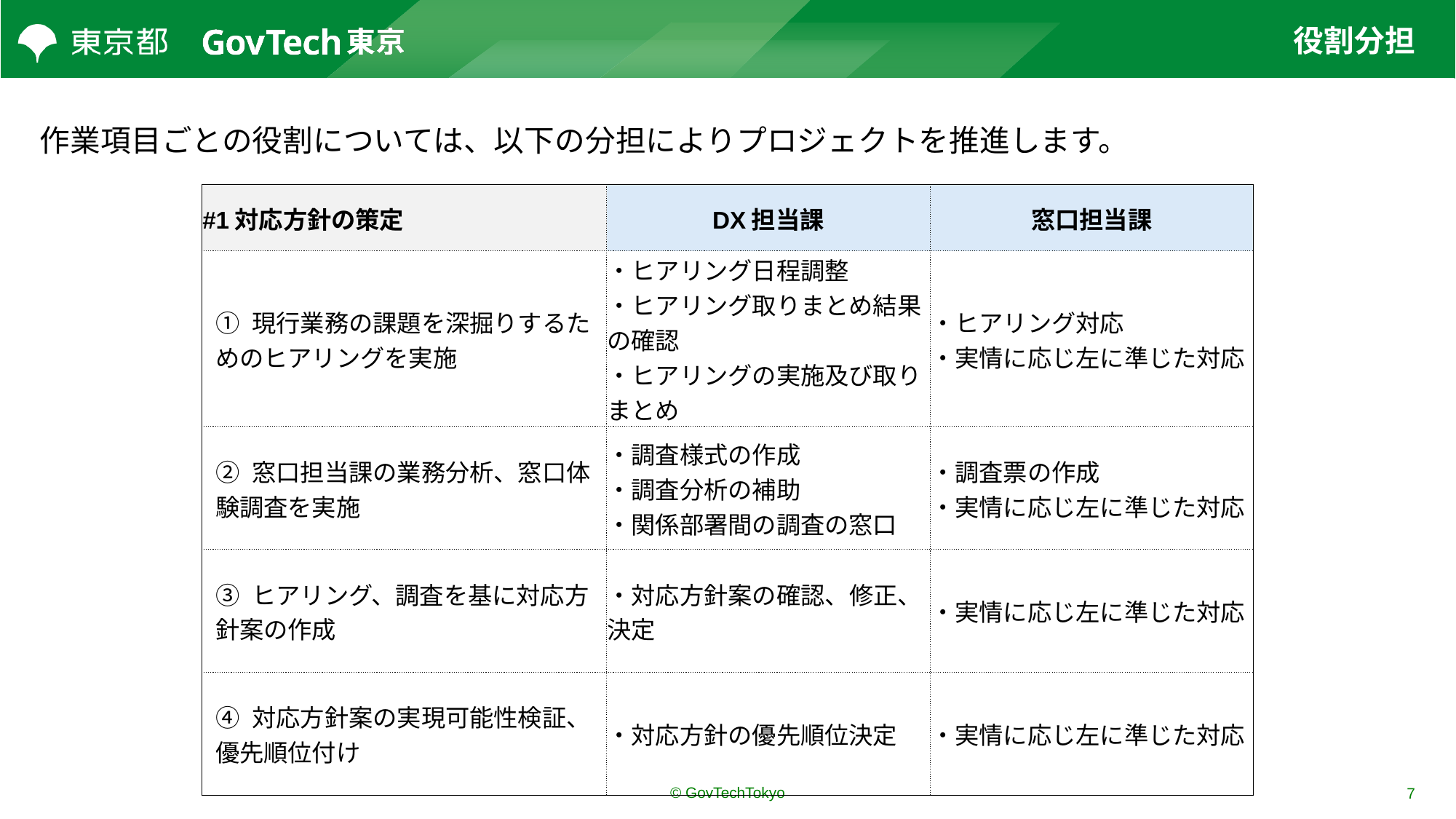

# 役割分担
作業項目ごとの役割については、以下の分担によりプロジェクトを推進します。
| #1対応方針の策定 | DX担当課 | 窓口担当課 |
| --- | --- | --- |
| ① 現行業務の課題を深掘りするためのヒアリングを実施 | ・ヒアリング日程調整 ・ヒアリング取りまとめ結果の確認 ・ヒアリングの実施及び取りまとめ | ・ヒアリング対応 ・実情に応じ左に準じた対応 |
| ② 窓口担当課の業務分析、窓口体験調査を実施 | ・調査様式の作成 ・調査分析の補助 ・関係部署間の調査の窓口 | ・調査票の作成 ・実情に応じ左に準じた対応 |
| ③ ヒアリング、調査を基に対応方針案の作成 | ・対応方針案の確認、修正、決定 | ・実情に応じ左に準じた対応 |
| ④ 対応方針案の実現可能性検証、優先順位付け | ・対応方針の優先順位決定 | ・実情に応じ左に準じた対応 |
© GovTechTokyo
7